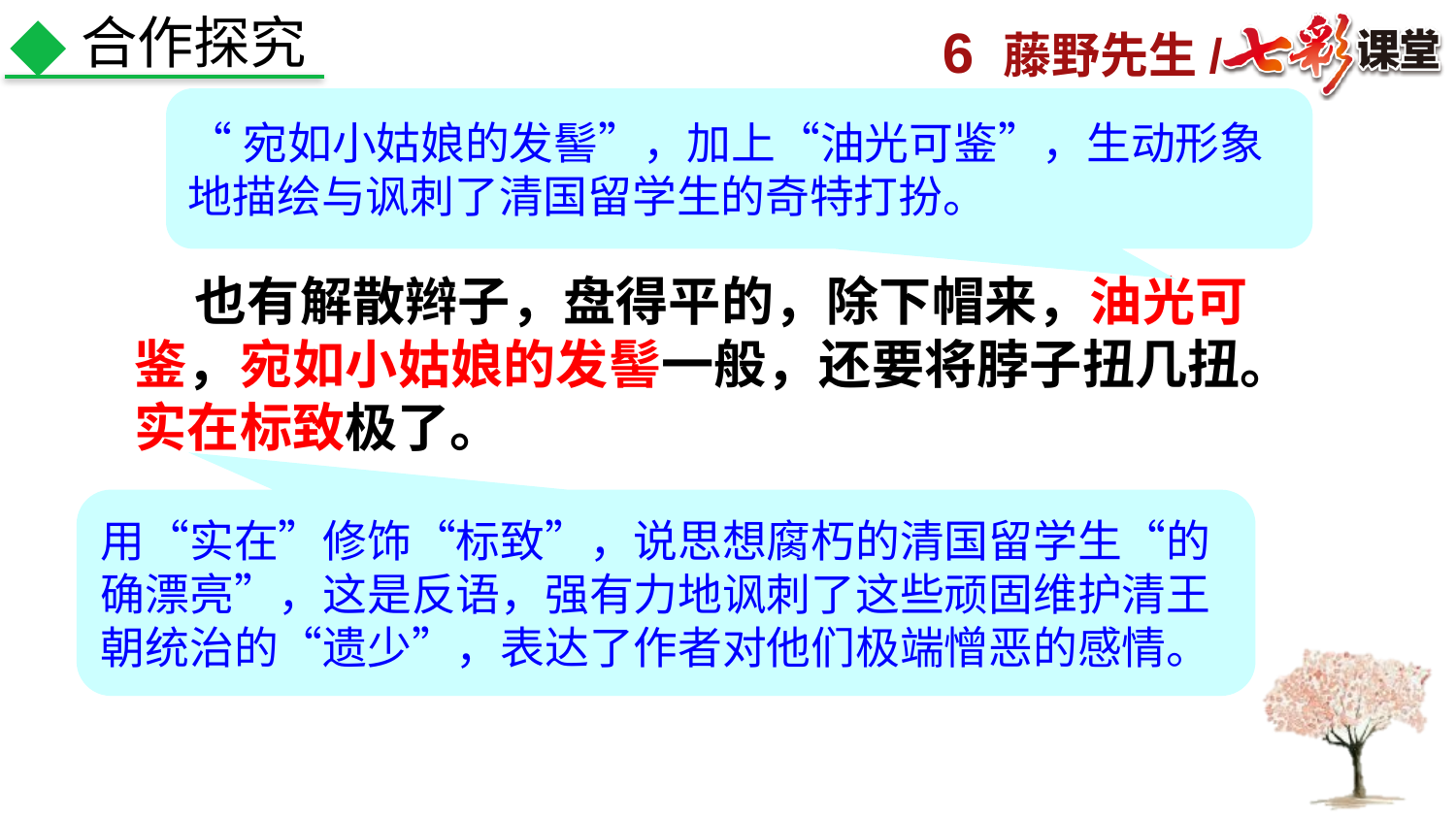

合作探究

“宛如小姑娘的发髻”，加上“油光可鉴”，生动形象地描绘与讽刺了清国留学生的奇特打扮。
    也有解散辫子，盘得平的，除下帽来，油光可鉴，宛如小姑娘的发髻一般，还要将脖子扭几扭。实在标致极了。
用“实在”修饰“标致”，说思想腐朽的清国留学生“的确漂亮”，这是反语，强有力地讽刺了这些顽固维护清王朝统治的“遗少”，表达了作者对他们极端憎恶的感情。